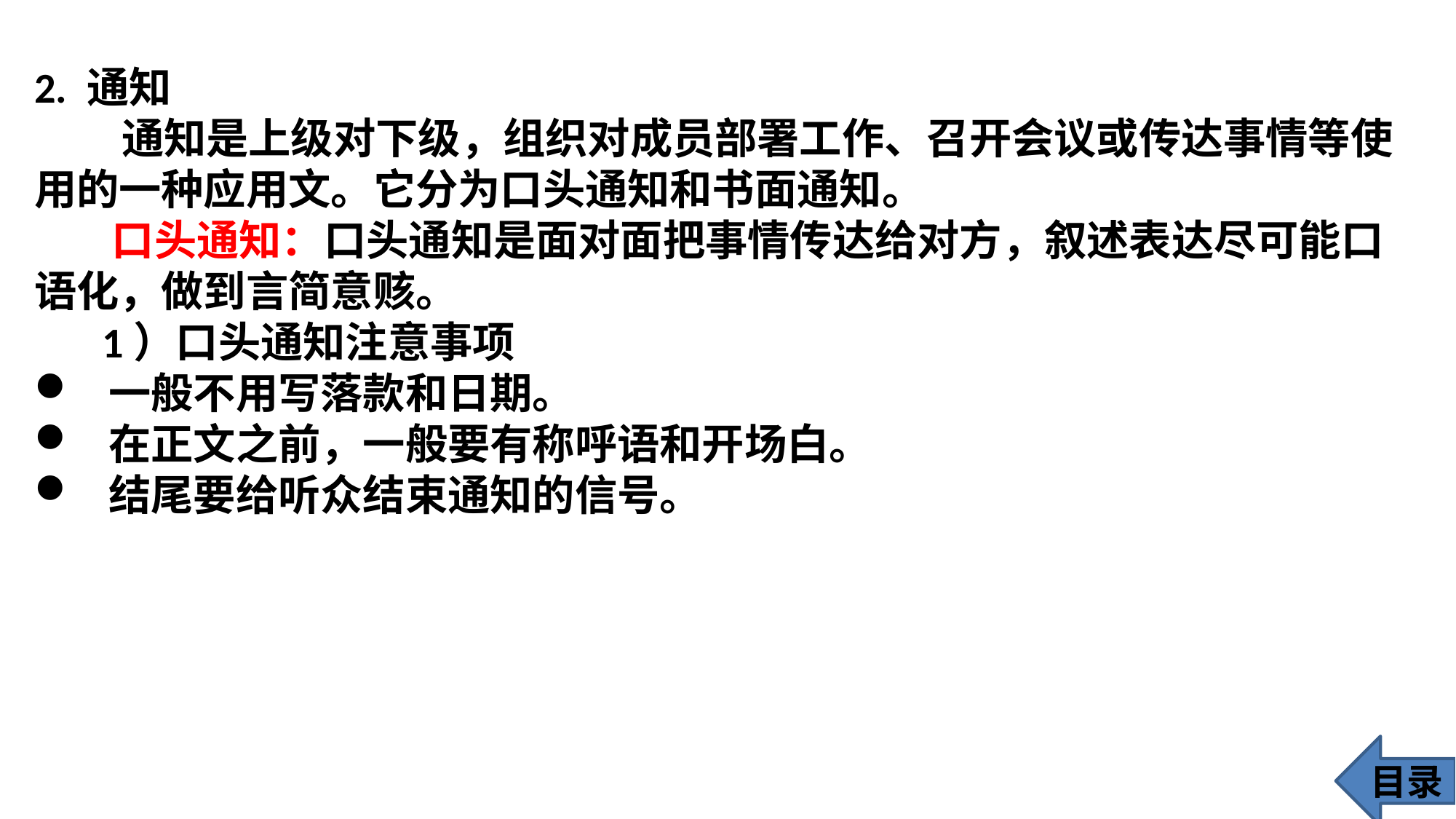

2. 通知
        通知是上级对下级，组织对成员部署工作、召开会议或传达事情等使用的一种应用文。它分为口头通知和书面通知。
       口头通知：口头通知是面对面把事情传达给对方，叙述表达尽可能口语化，做到言简意赅。
       1）口头通知注意事项
 一般不用写落款和日期。
 在正文之前，一般要有称呼语和开场白。
 结尾要给听众结束通知的信号。
目录
62